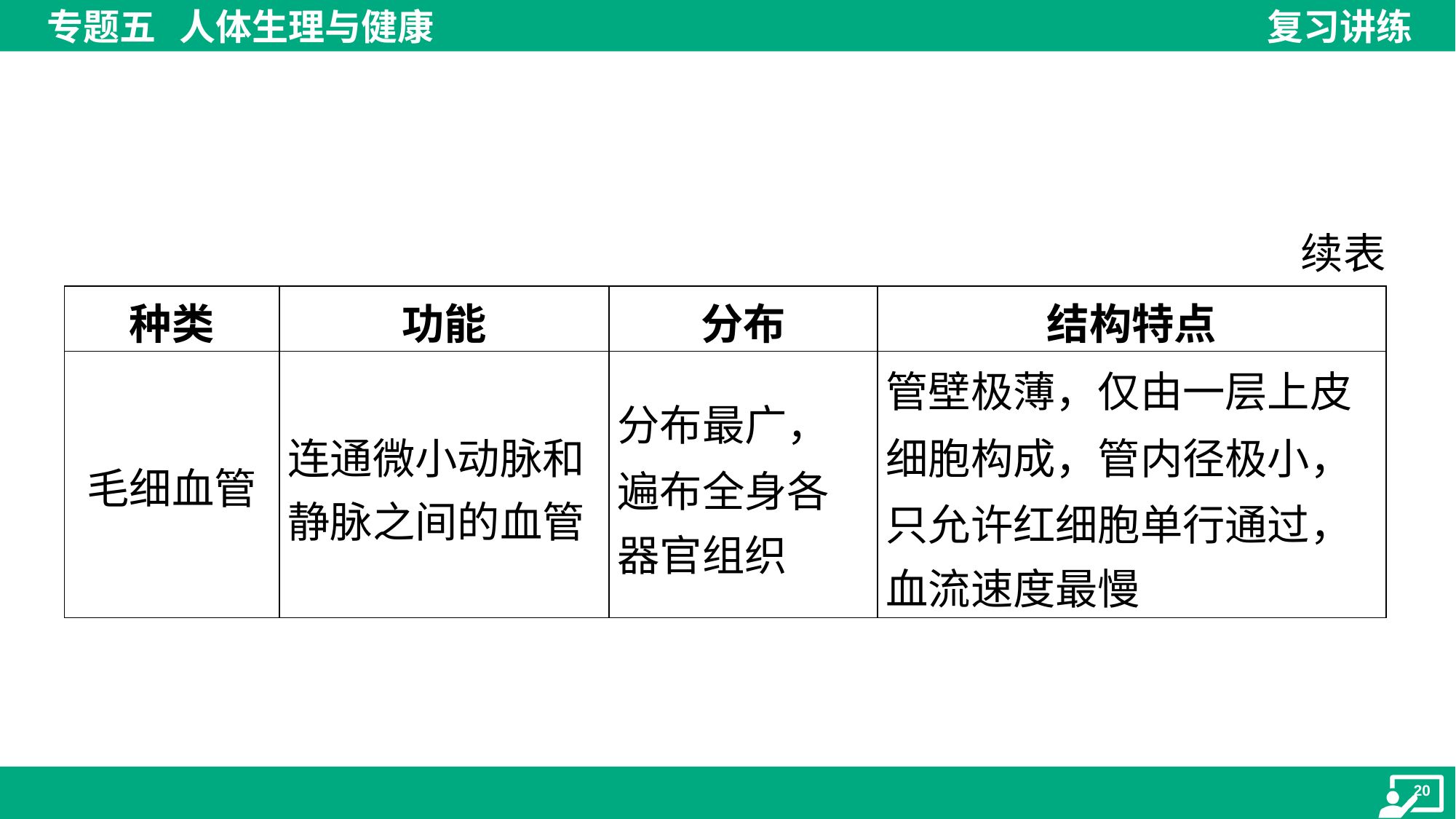

续表
| 种类 | 功能 | 分布 | 结构特点 |
| --- | --- | --- | --- |
| 毛细血管 | 连通微小动脉和 静脉之间的血管 | 分布最广， 遍布全身各 器官组织 | 管壁极薄，仅由一层上皮 细胞构成，管内径极小， 只允许红细胞单行通过， 血流速度最慢 |